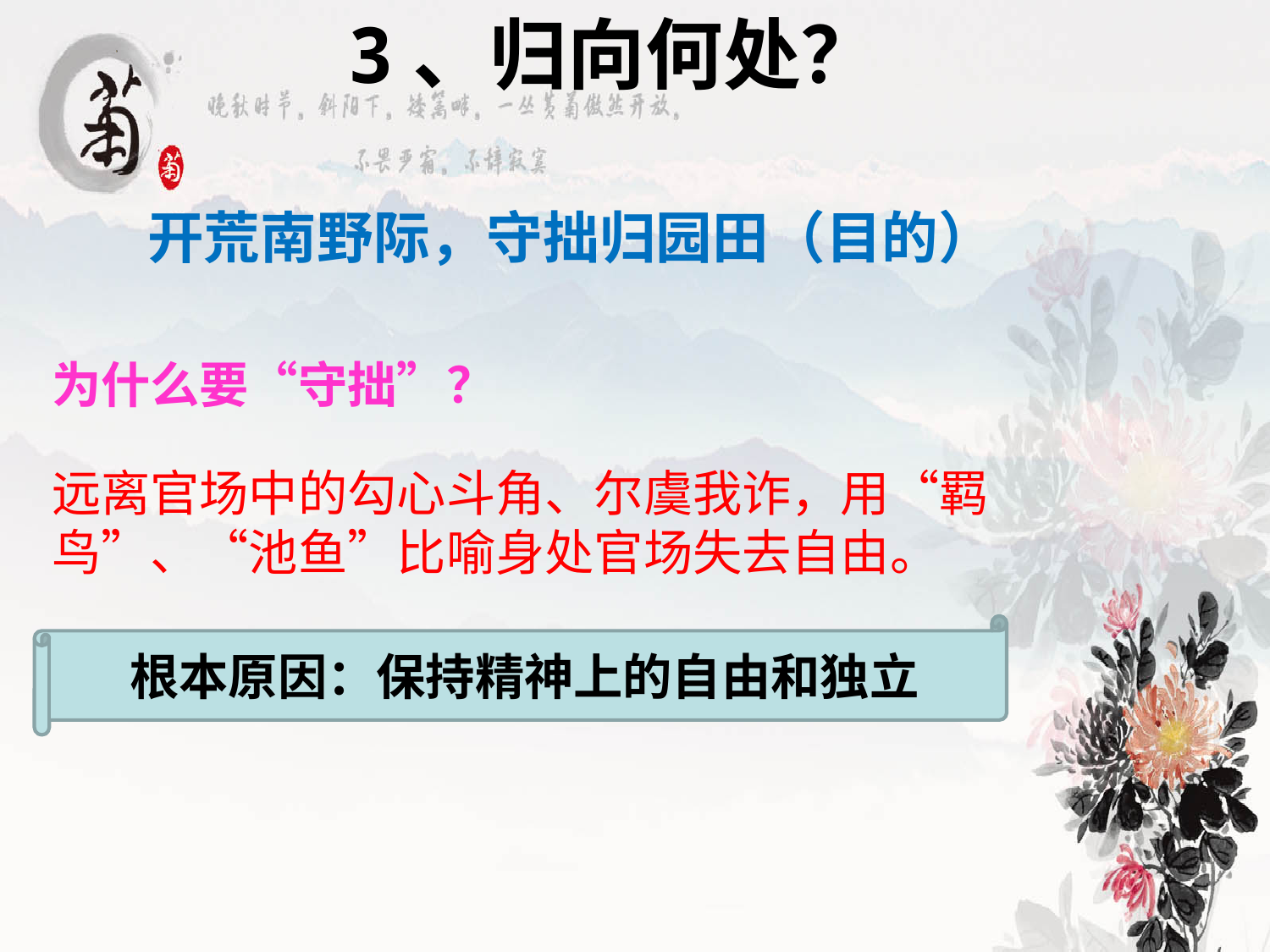

3、归向何处？
开荒南野际，守拙归园田（目的）
为什么要“守拙”？
远离官场中的勾心斗角、尔虞我诈，用“羁鸟”、“池鱼”比喻身处官场失去自由。
根本原因：保持精神上的自由和独立